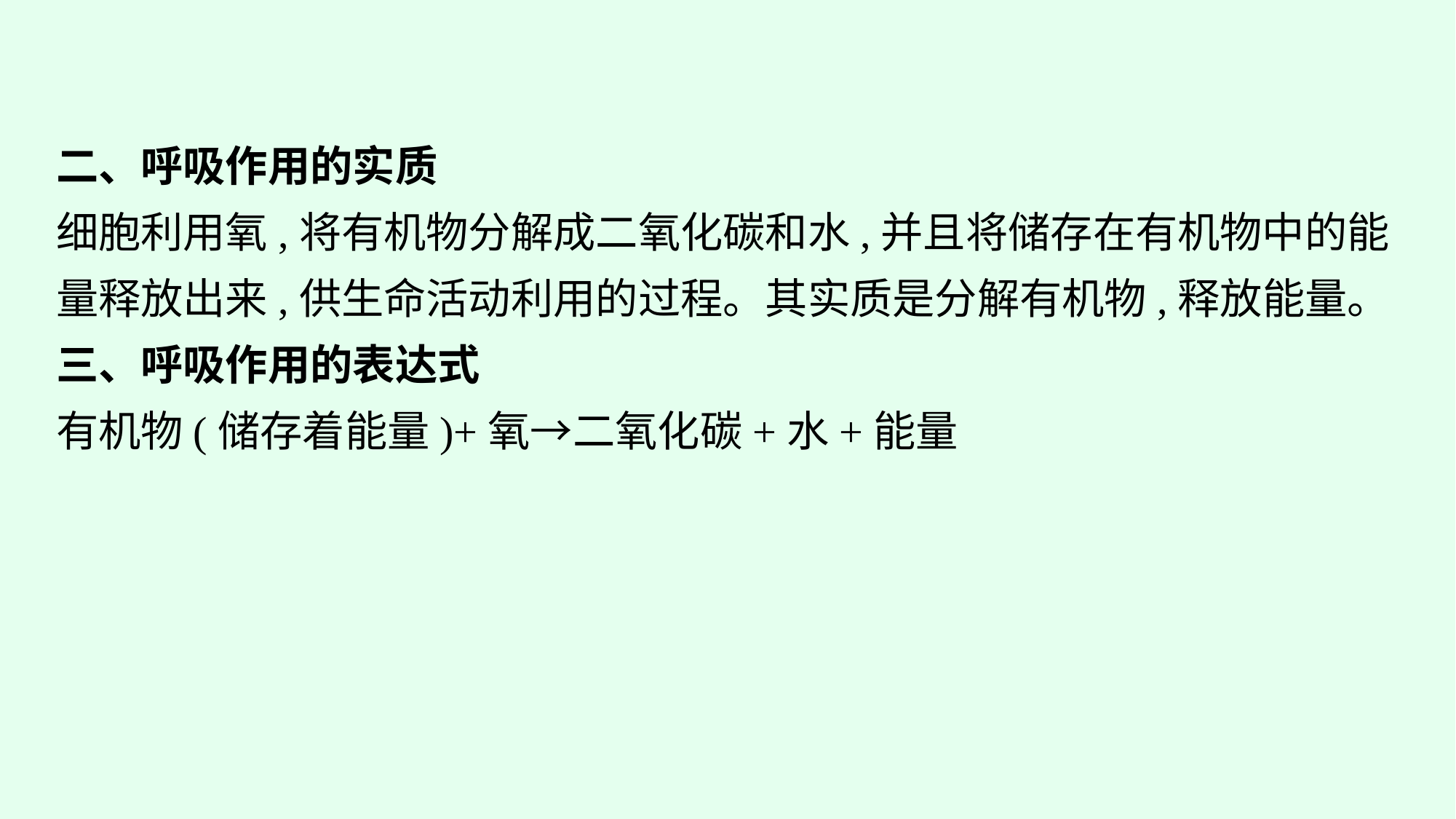

二、呼吸作用的实质
细胞利用氧,将有机物分解成二氧化碳和水,并且将储存在有机物中的能量释放出来,供生命活动利用的过程。其实质是分解有机物,释放能量。
三、呼吸作用的表达式
有机物(储存着能量)+氧→二氧化碳+水+能量